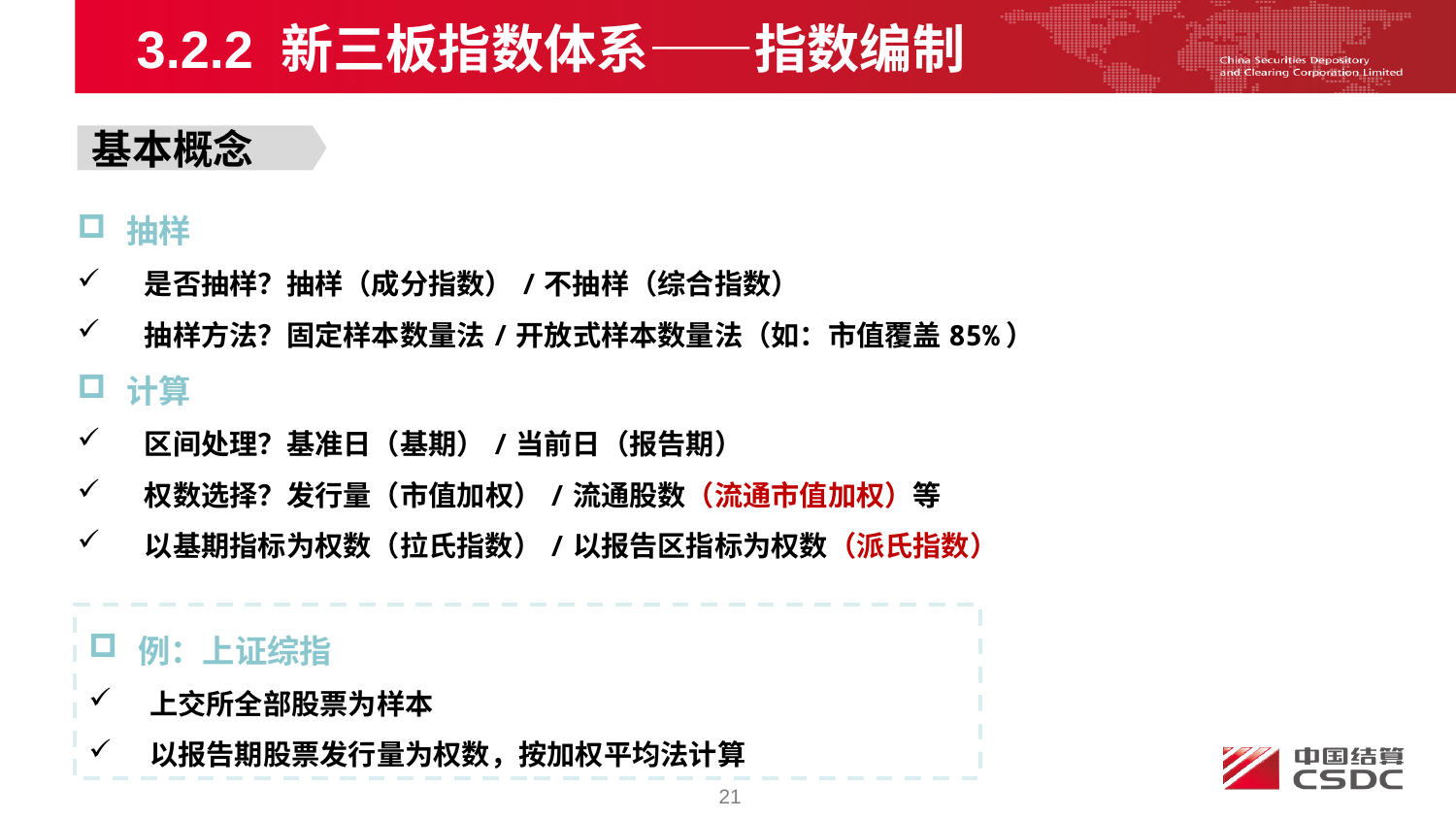

3.2.2 新三板指数体系——指数编制
基本概念
 抽样
    是否抽样？抽样（成分指数）/不抽样（综合指数）
    抽样方法？固定样本数量法/开放式样本数量法（如：市值覆盖85%）
 计算
    区间处理？基准日（基期）/当前日（报告期）
    权数选择？发行量（市值加权）/流通股数（流通市值加权）等
    以基期指标为权数（拉氏指数）/以报告区指标为权数（派氏指数）
 例：上证综指
   上交所全部股票为样本
   以报告期股票发行量为权数，按加权平均法计算
21